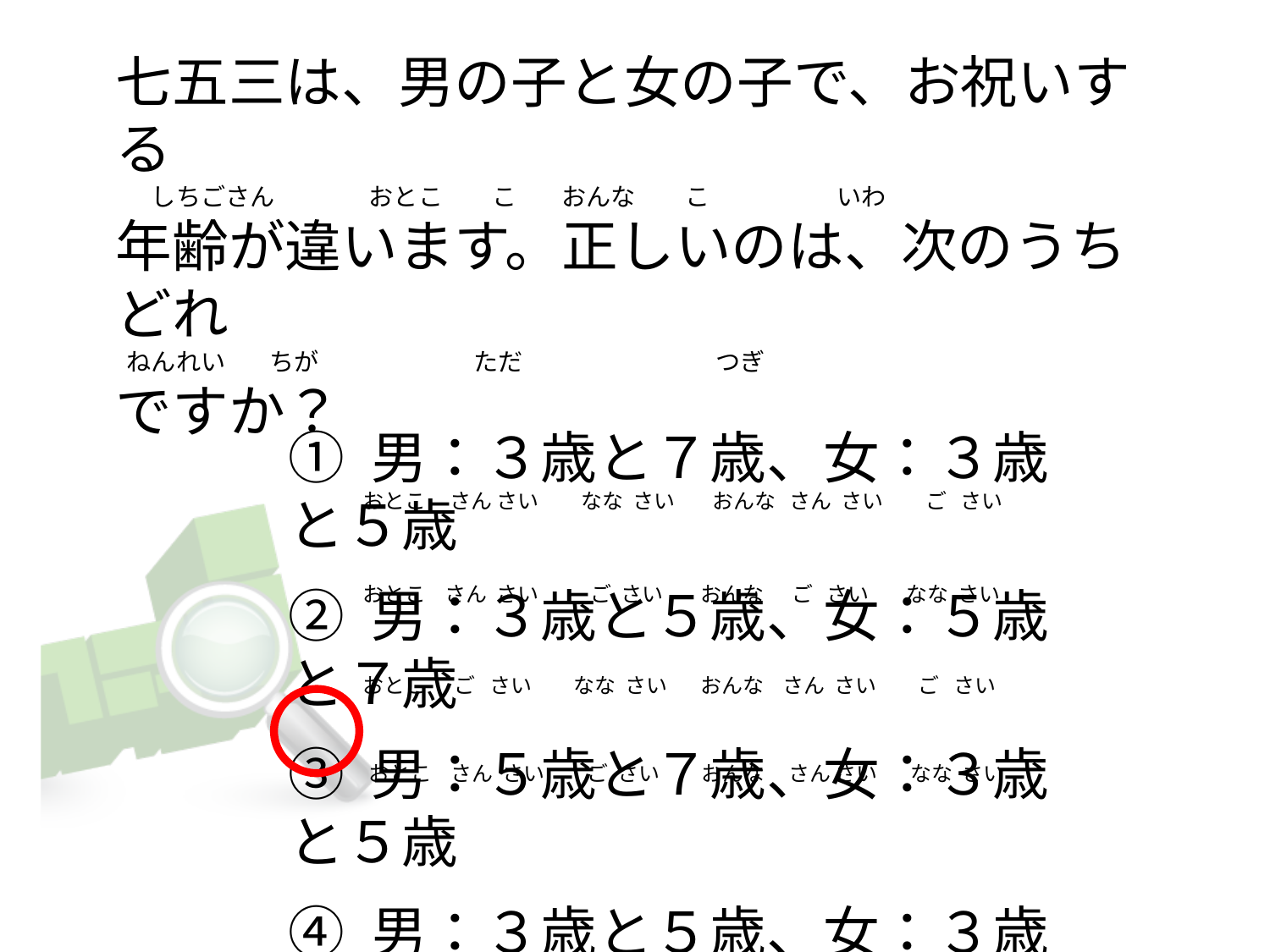

# 七五三は、男の子と女の子で、お祝いする 　  しちごさん                 おとこ         こ        おんな         こ                       いわ 年齢が違います。正しいのは、次のうちどれ   ねんれい        ちが                            ただ                                   つぎ ですか？
① 男：３歳と７歳、女：３歳と５歳
② 男：３歳と５歳、女：５歳と７歳
③ 男：５歳と７歳、女：３歳と５歳
④ 男：３歳と５歳、女：３歳と７歳
おとこ     さん さい         なな  さい        おんな   さん  さい         ご   さい
おとこ    さん  さい           ご  さい        おんな      ご   さい        なな  さい
おとこ      ご   さい         なな  さい       おんな    さん  さい         ご   さい

おとこ    さん  さい         ご  さい         おんな     さん さい       なな  さい